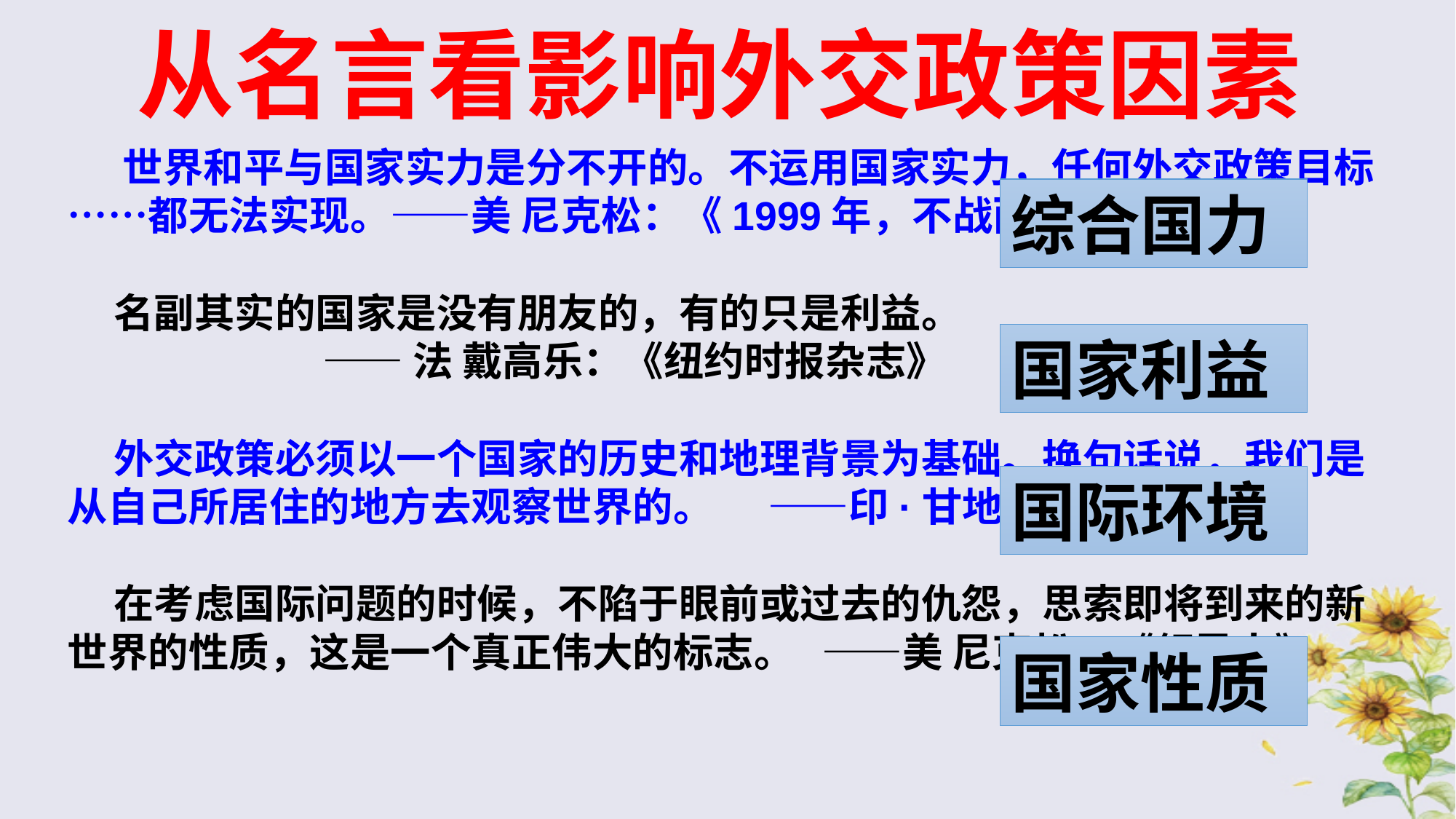

从名言看影响外交政策因素
     世界和平与国家实力是分不开的。不运用国家实力，任何外交政策目标……都无法实现。——美 尼克松：《1999年，不战而胜》

    名副其实的国家是没有朋友的，有的只是利益。
                            ——法 戴高乐：《纽约时报杂志》

    外交政策必须以一个国家的历史和地理背景为基础。换句话说，我们是从自己所居住的地方去观察世界的。      ——印·甘地：《自述》

    在考虑国际问题的时候，不陷于眼前或过去的仇怨，思索即将到来的新世界的性质，这是一个真正伟大的标志。   ——美 尼克松：《领导人》

综合国力
国家利益
国际环境
国家性质